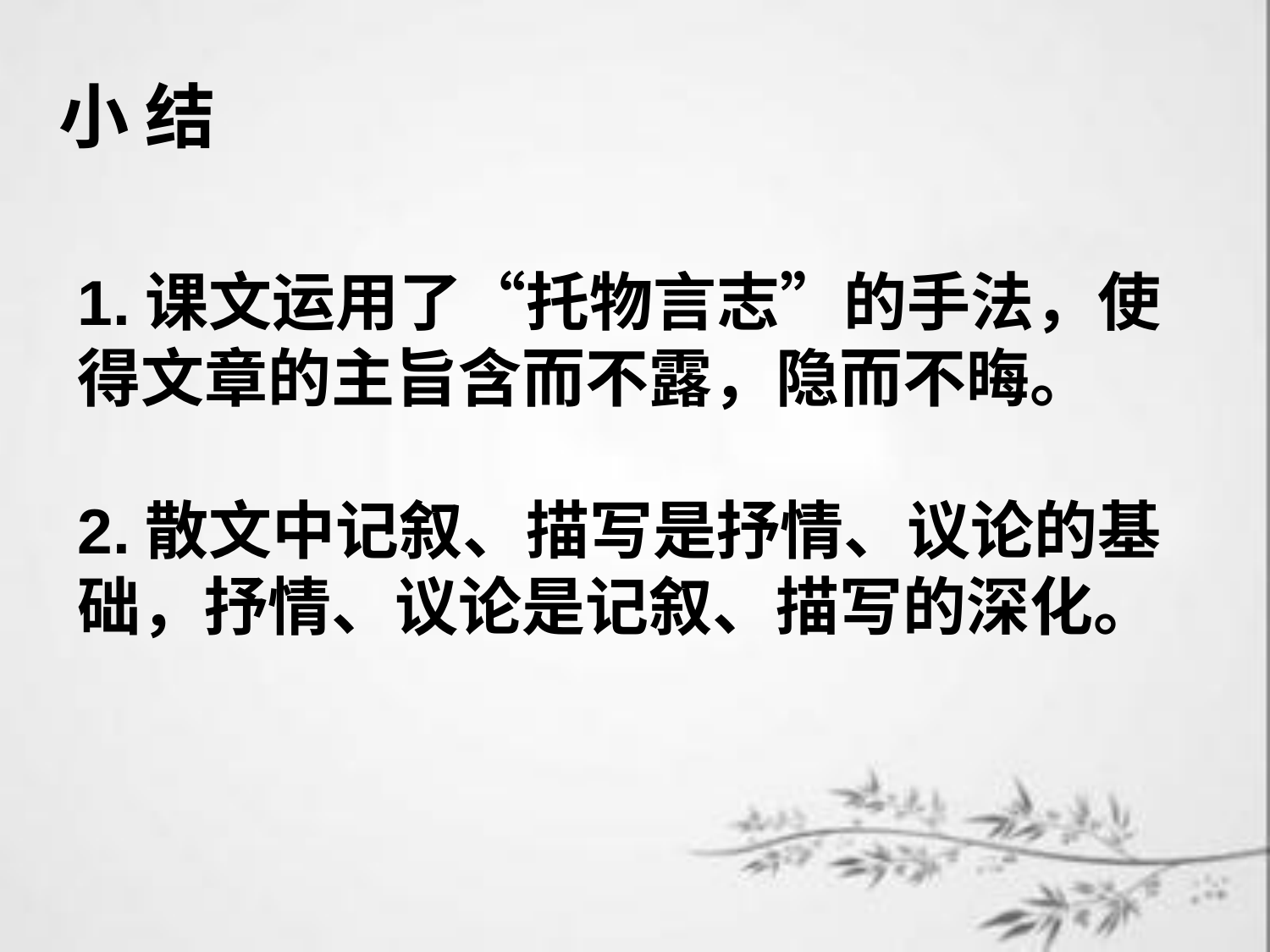

小 结
1.课文运用了“托物言志”的手法，使得文章的主旨含而不露，隐而不晦。
2.散文中记叙、描写是抒情、议论的基础，抒情、议论是记叙、描写的深化。